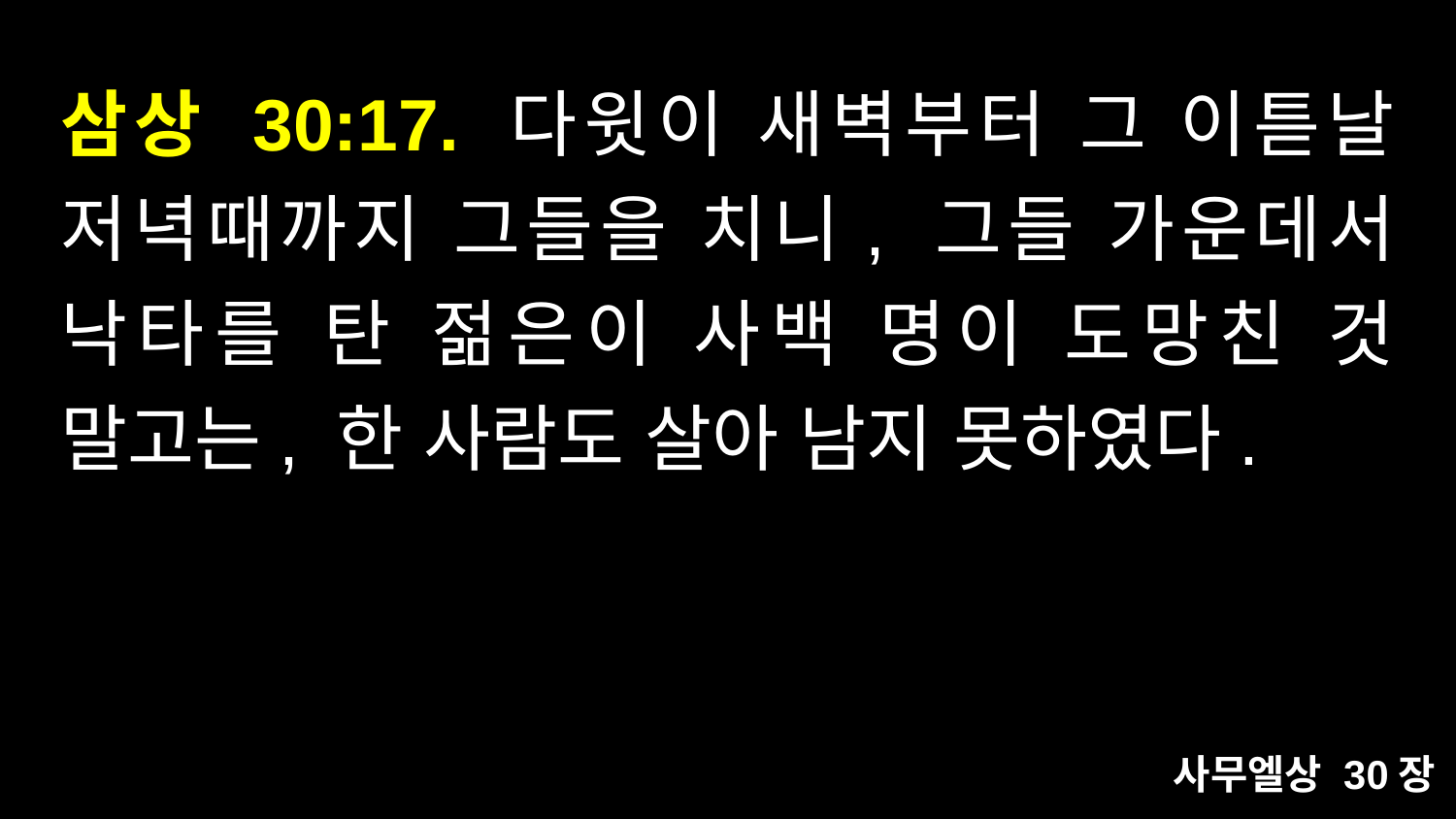

# 삼상 30:17. 다윗이 새벽부터 그 이튿날 저녁때까지 그들을 치니, 그들 가운데서 낙타를 탄 젊은이 사백 명이 도망친 것 말고는, 한 사람도 살아 남지 못하였다.
사무엘상 30장